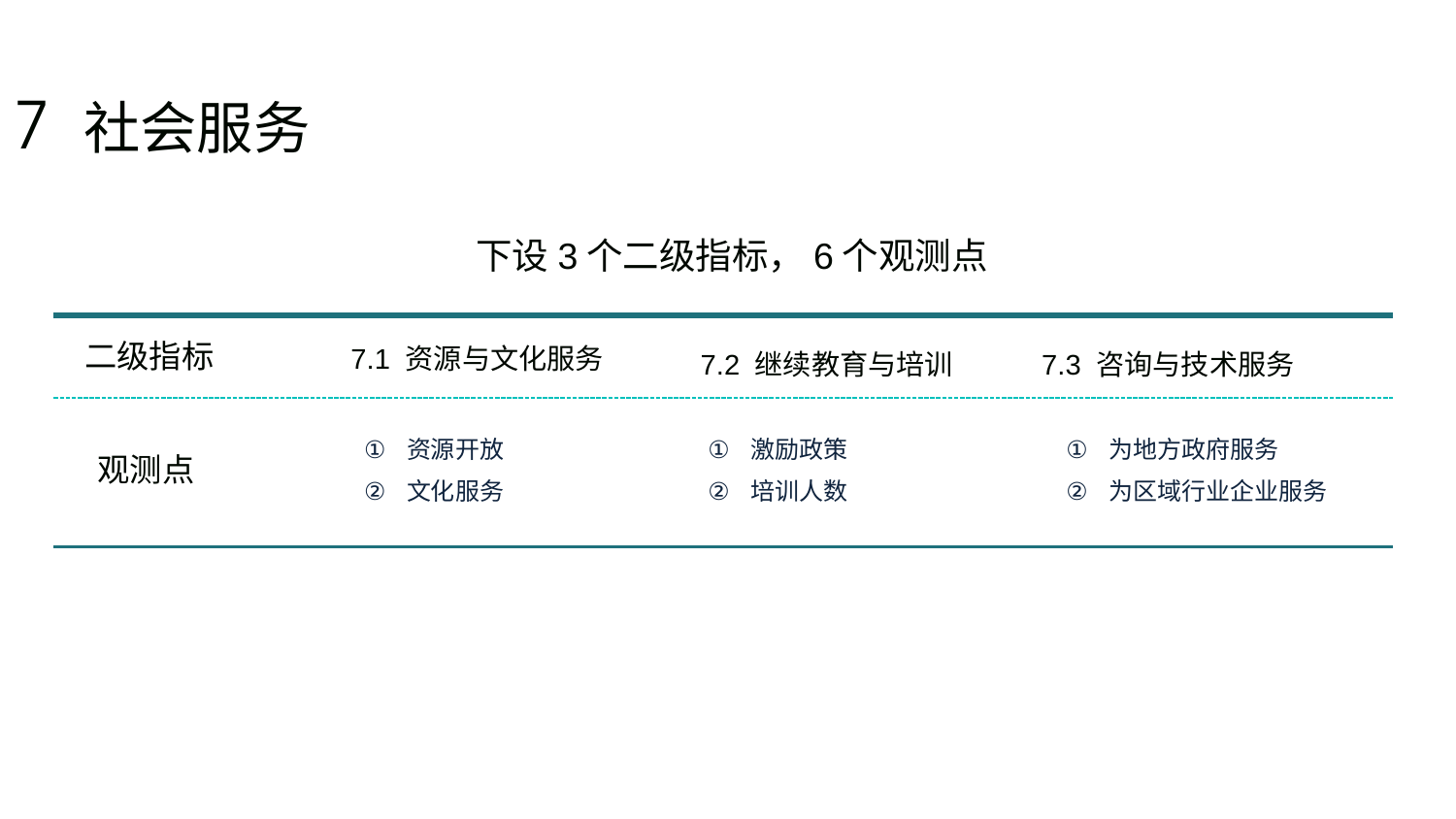

7 社会服务
下设3个二级指标，6个观测点
二级指标
7.1 资源与文化服务
7.2 继续教育与培训
7.3 咨询与技术服务
资源开放
文化服务
激励政策
培训人数
为地方政府服务
为区域行业企业服务
观测点